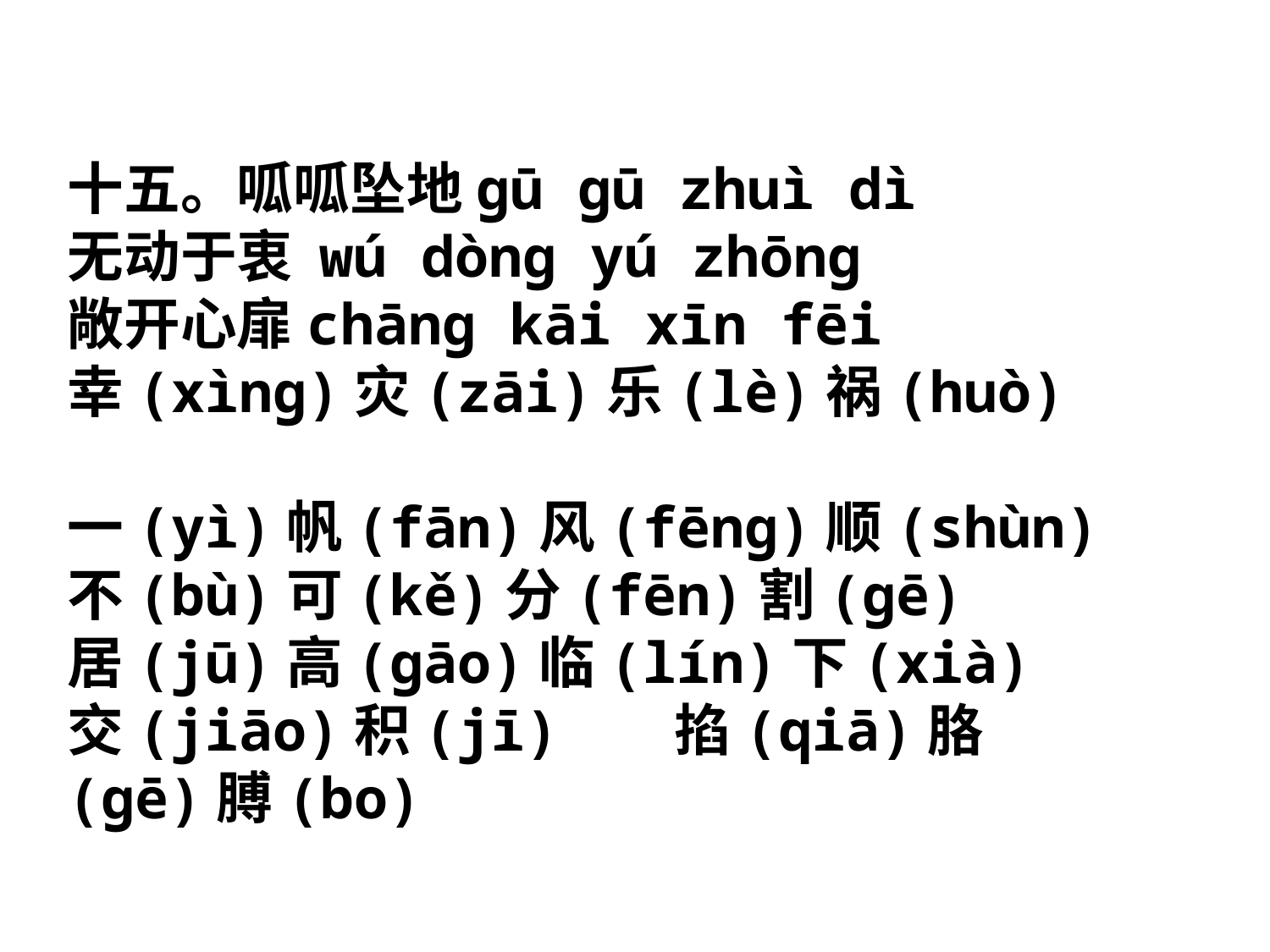

十五。呱呱坠地gū gū zhuì dì
无动于衷 wú dòng yú zhōng
敞开心扉chāng kāi xīn fēi
幸(xìng)灾(zāi)乐(lè)祸(huò)
一(yì)帆(fān)风(fēng)顺(shùn)
不(bù)可(kě)分(fēn)割(gē)
居(jū)高(gāo)临(lín)下(xià)
交(jiāo)积(jī)   掐(qiā)胳(gē)膊(bo)